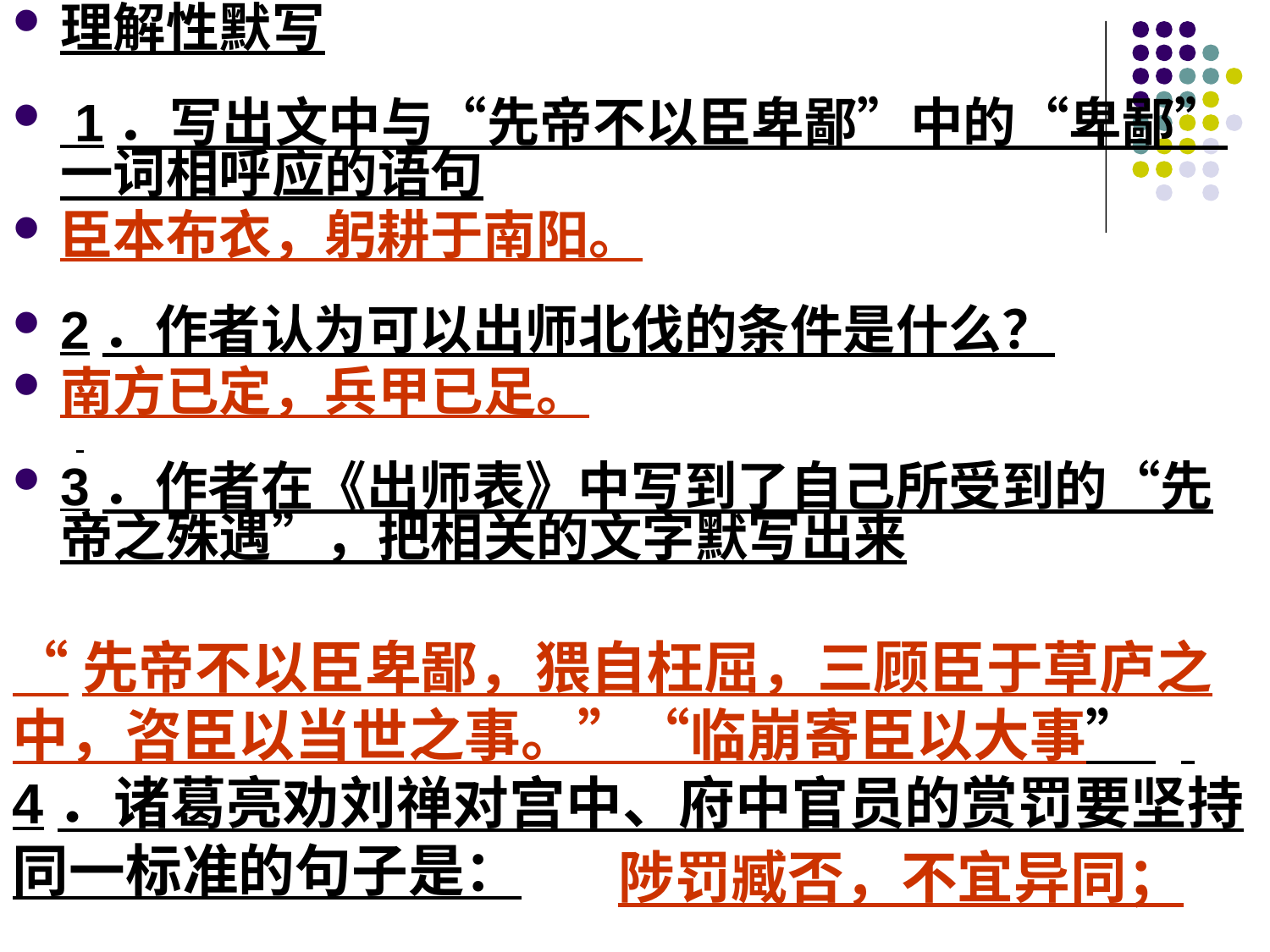

理解性默写
 1．写出文中与“先帝不以臣卑鄙”中的“卑鄙”一词相呼应的语句
臣本布衣，躬耕于南阳。
2．作者认为可以出师北伐的条件是什么？
南方已定，兵甲已足。
3．作者在《出师表》中写到了自己所受到的“先帝之殊遇”，把相关的文字默写出来
“先帝不以臣卑鄙，猥自枉屈，三顾臣于草庐之中，咨臣以当世之事。”“临崩寄臣以大事”
4．诸葛亮劝刘禅对宫中、府中官员的赏罚要坚持同一标准的句子是：
陟罚臧否，不宜异同；